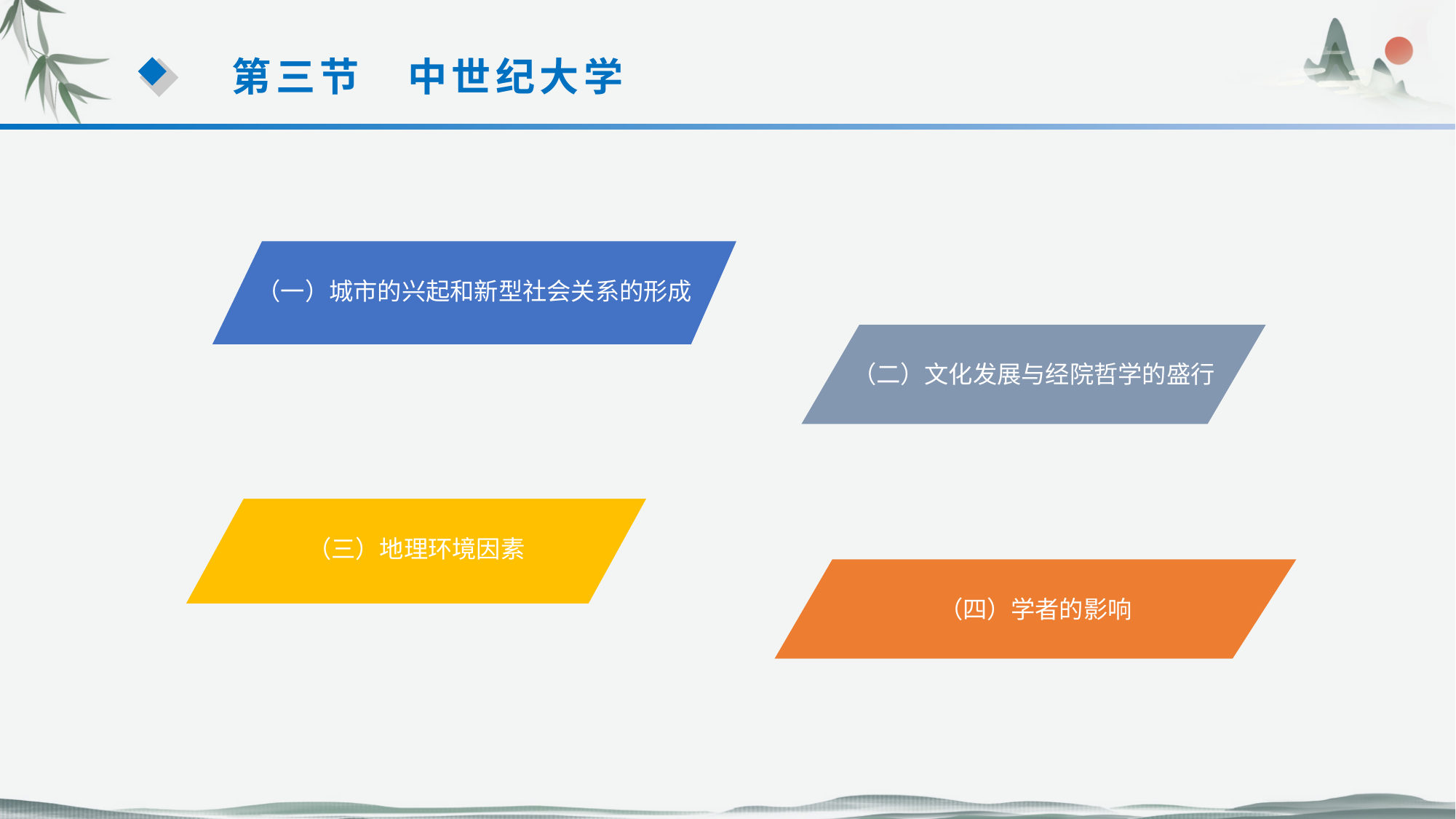

第三节　中世纪大学

（一）城市的兴起和新型社会关系的形成

（二）文化发展与经院哲学的盛行

（三）地理环境因素

（四）学者的影响